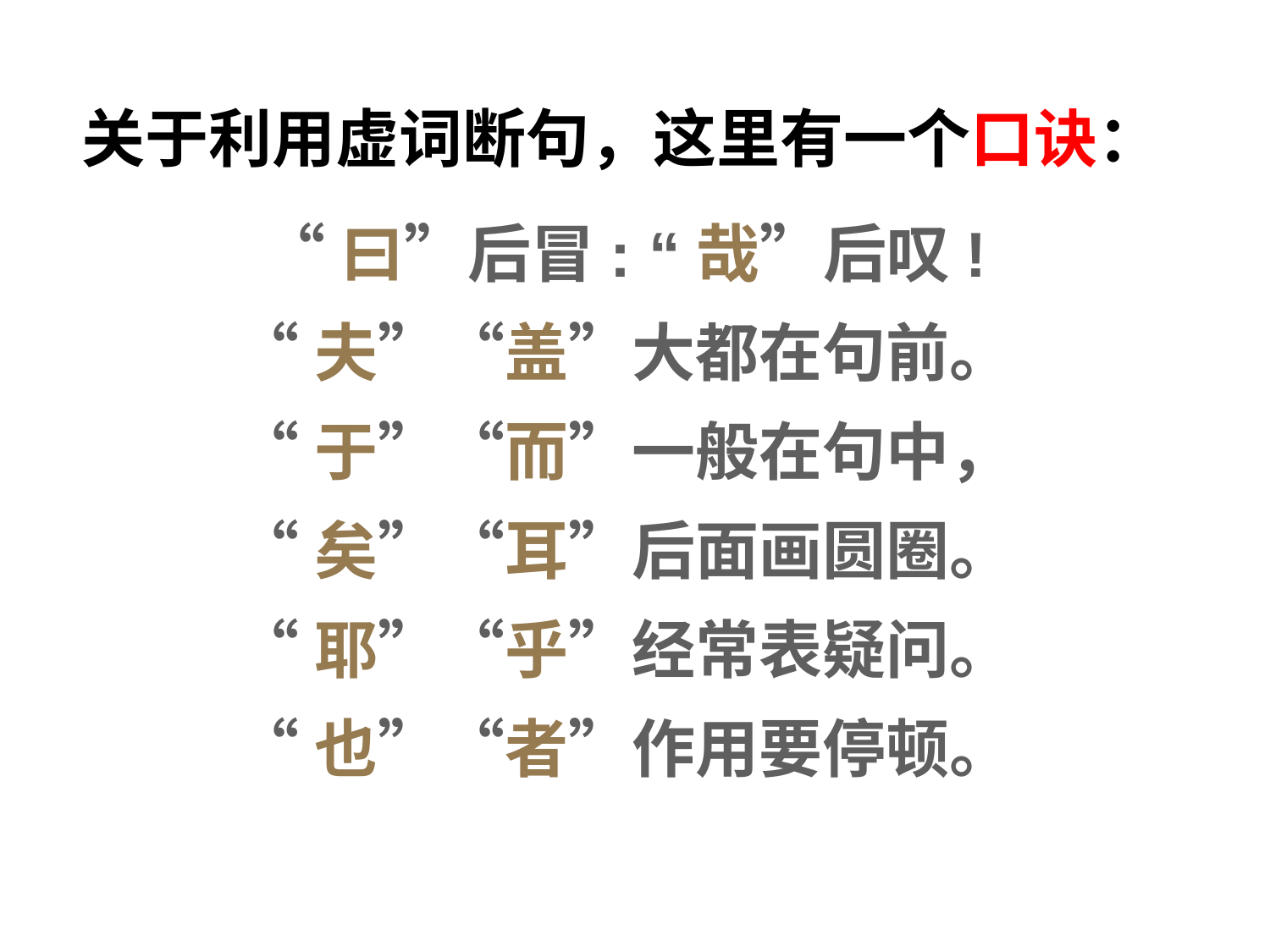

关于利用虚词断句，这里有一个口诀：
“曰”后冒: “哉”后叹!
“夫”“盖”大都在句前。
“于”“而”一般在句中，
“矣”“耳”后面画圆圈。
“耶”“乎”经常表疑问。
“也”“者”作用要停顿。
#
